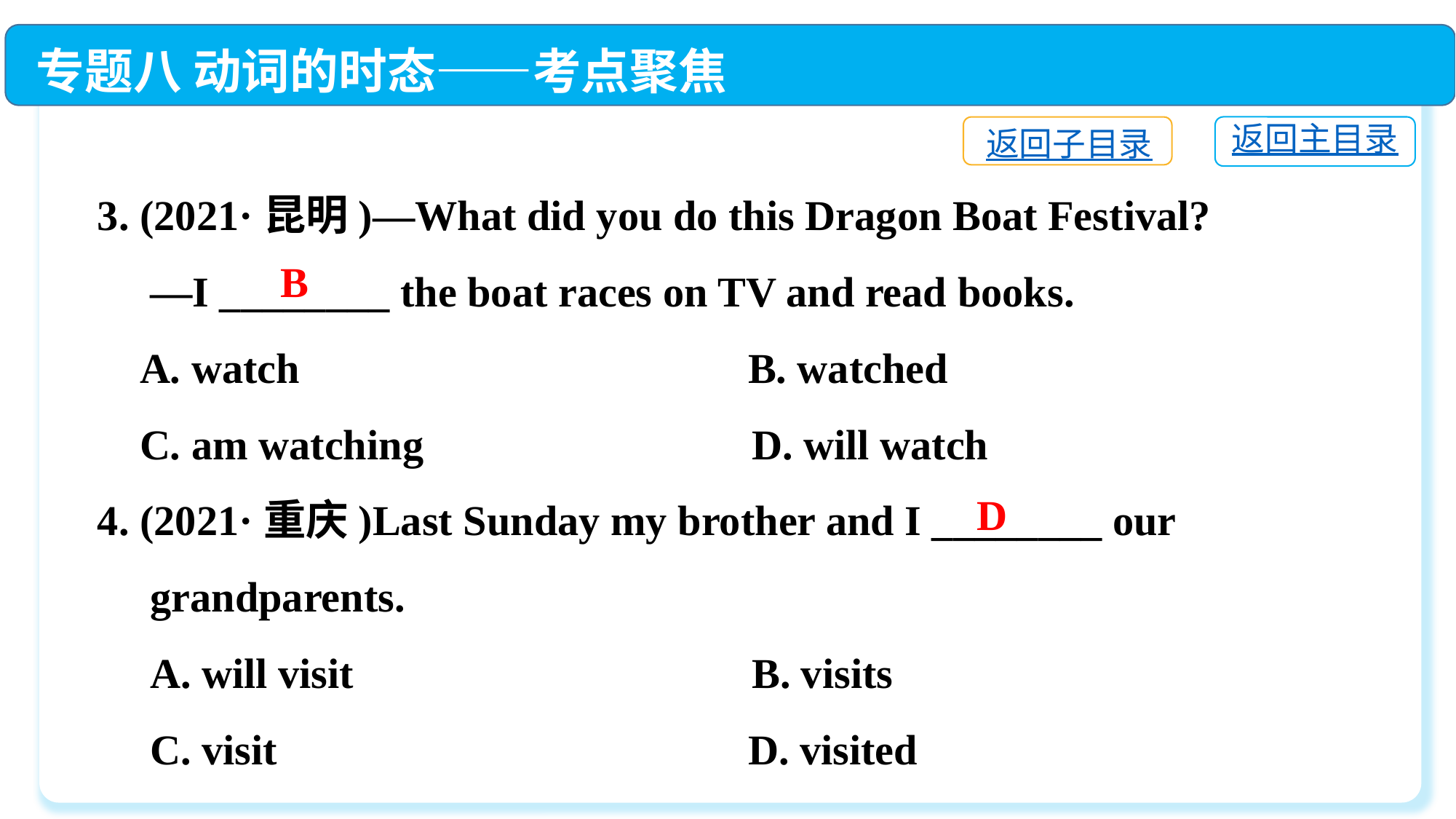

专题八 动词的时态——考点聚焦

返回主目录

返回子目录
3. (2021·昆明)—What did you do this Dragon Boat Festival?
     —I ________ the boat races on TV and read books.
    A. watch	                                         B. watched
    C. am watching	                               D. will watch
4. (2021·重庆)Last Sunday my brother and I ________ our
     grandparents.
     A. will visit	                               B. visits
     C. visit	                                         D. visited

B
D